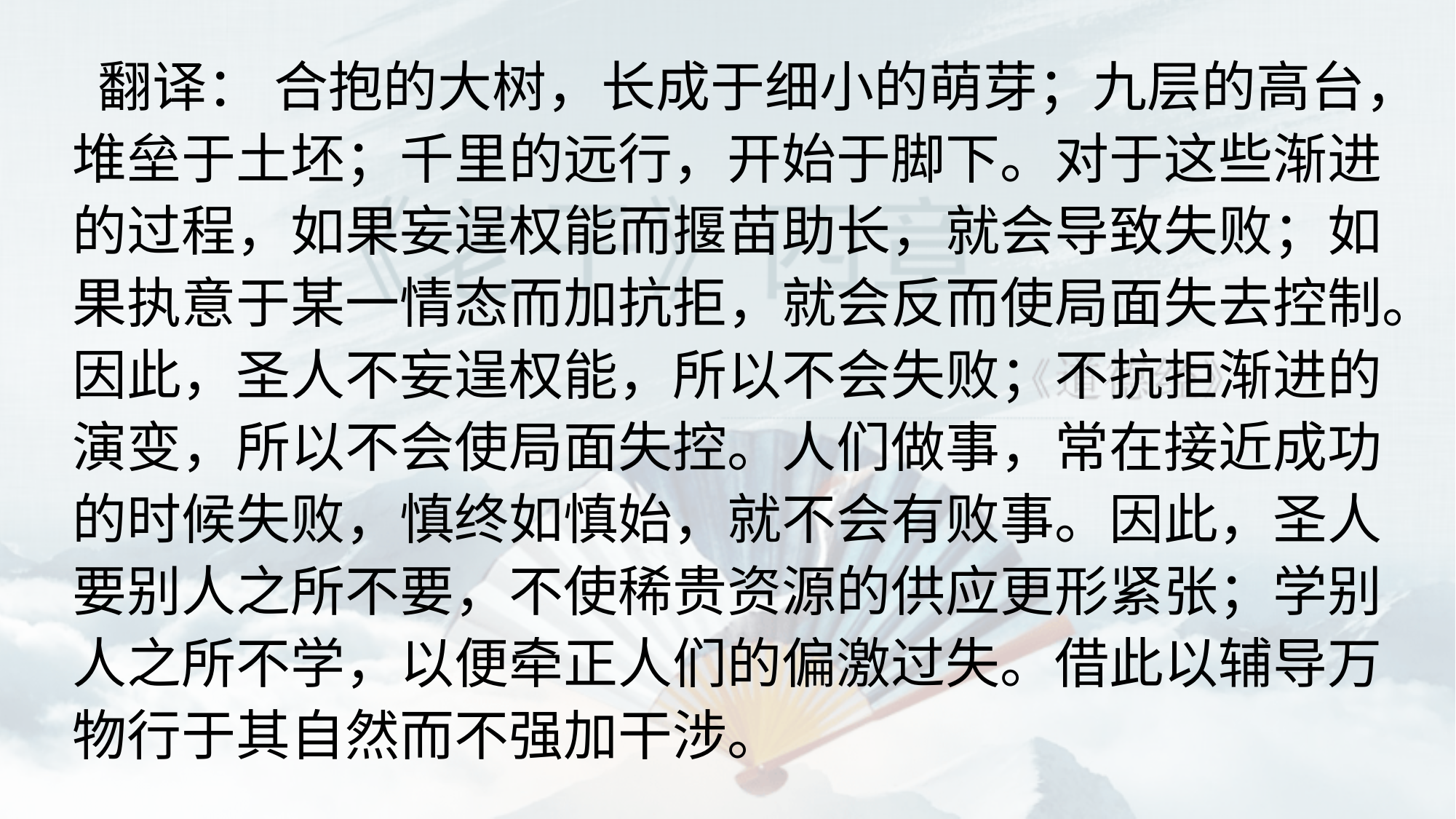

翻译： 合抱的大树，长成于细小的萌芽；九层的高台，堆垒于土坯；千里的远行，开始于脚下。对于这些渐进的过程，如果妄逞权能而揠苗助长，就会导致失败；如果执意于某一情态而加抗拒，就会反而使局面失去控制。因此，圣人不妄逞权能，所以不会失败；不抗拒渐进的演变，所以不会使局面失控。人们做事，常在接近成功的时候失败，慎终如慎始，就不会有败事。因此，圣人要别人之所不要，不使稀贵资源的供应更形紧张；学别人之所不学，以便牵正人们的偏激过失。借此以辅导万物行于其自然而不强加干涉。